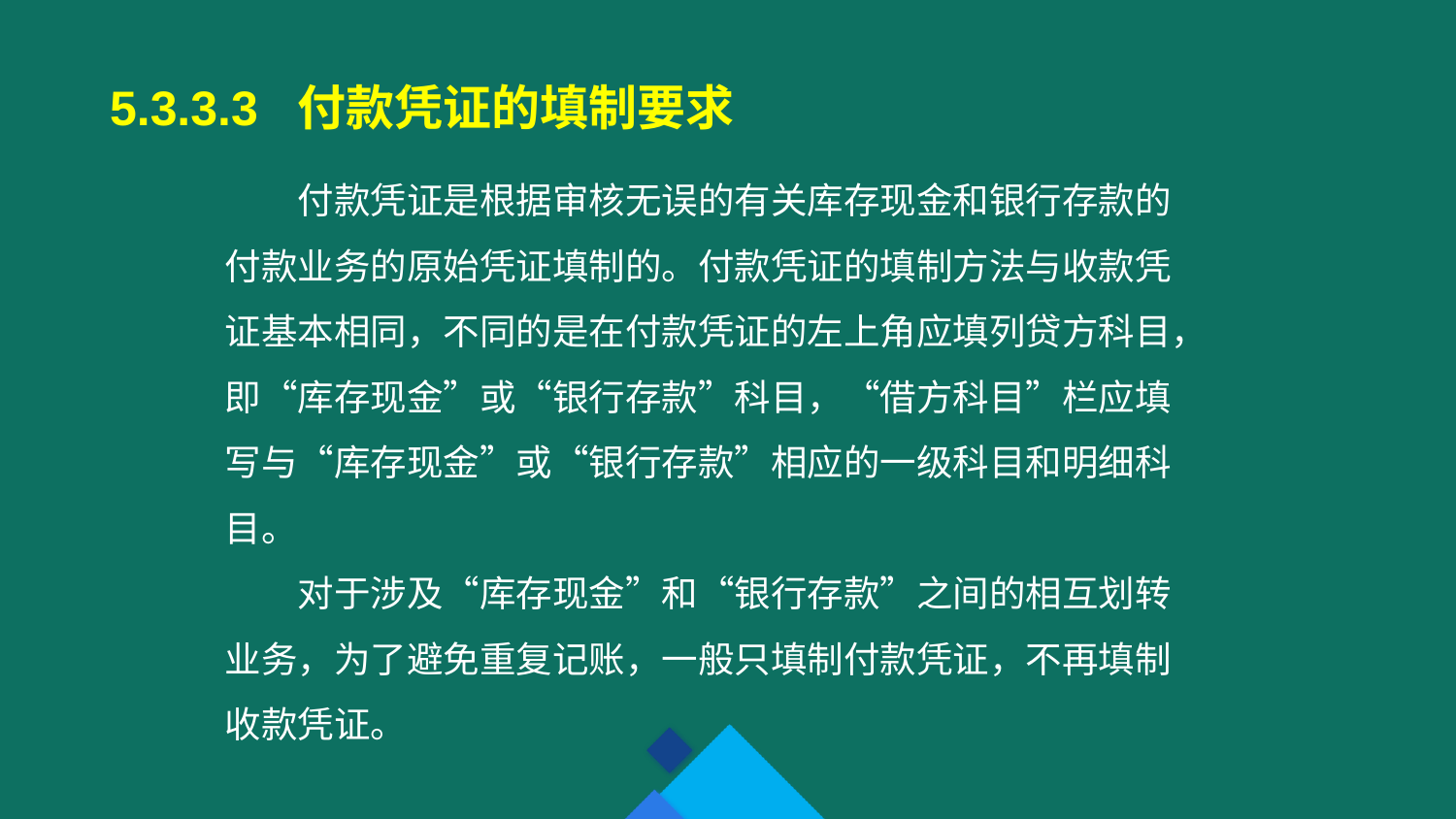

5.3.3.3  付款凭证的填制要求
付款凭证是根据审核无误的有关库存现金和银行存款的付款业务的原始凭证填制的。付款凭证的填制方法与收款凭证基本相同，不同的是在付款凭证的左上角应填列贷方科目，即“库存现金”或“银行存款”科目，“借方科目”栏应填写与“库存现金”或“银行存款”相应的一级科目和明细科目。
对于涉及“库存现金”和“银行存款”之间的相互划转业务，为了避免重复记账，一般只填制付款凭证，不再填制收款凭证。